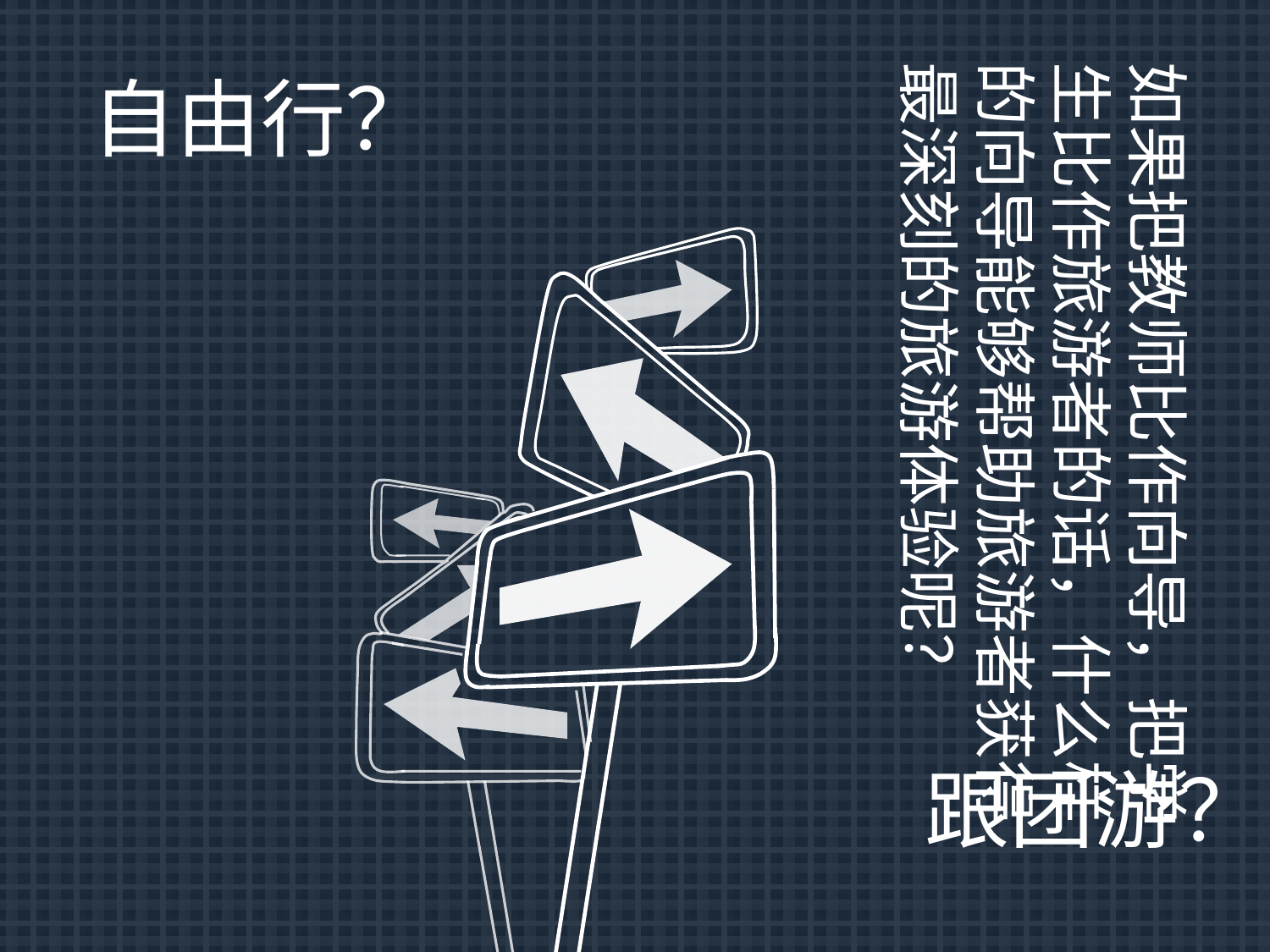

如果把教师比作向导，把学生比作旅游者的话，什么样的向导能够帮助旅游者获得最深刻的旅游体验呢？

自由行？

跟团游？